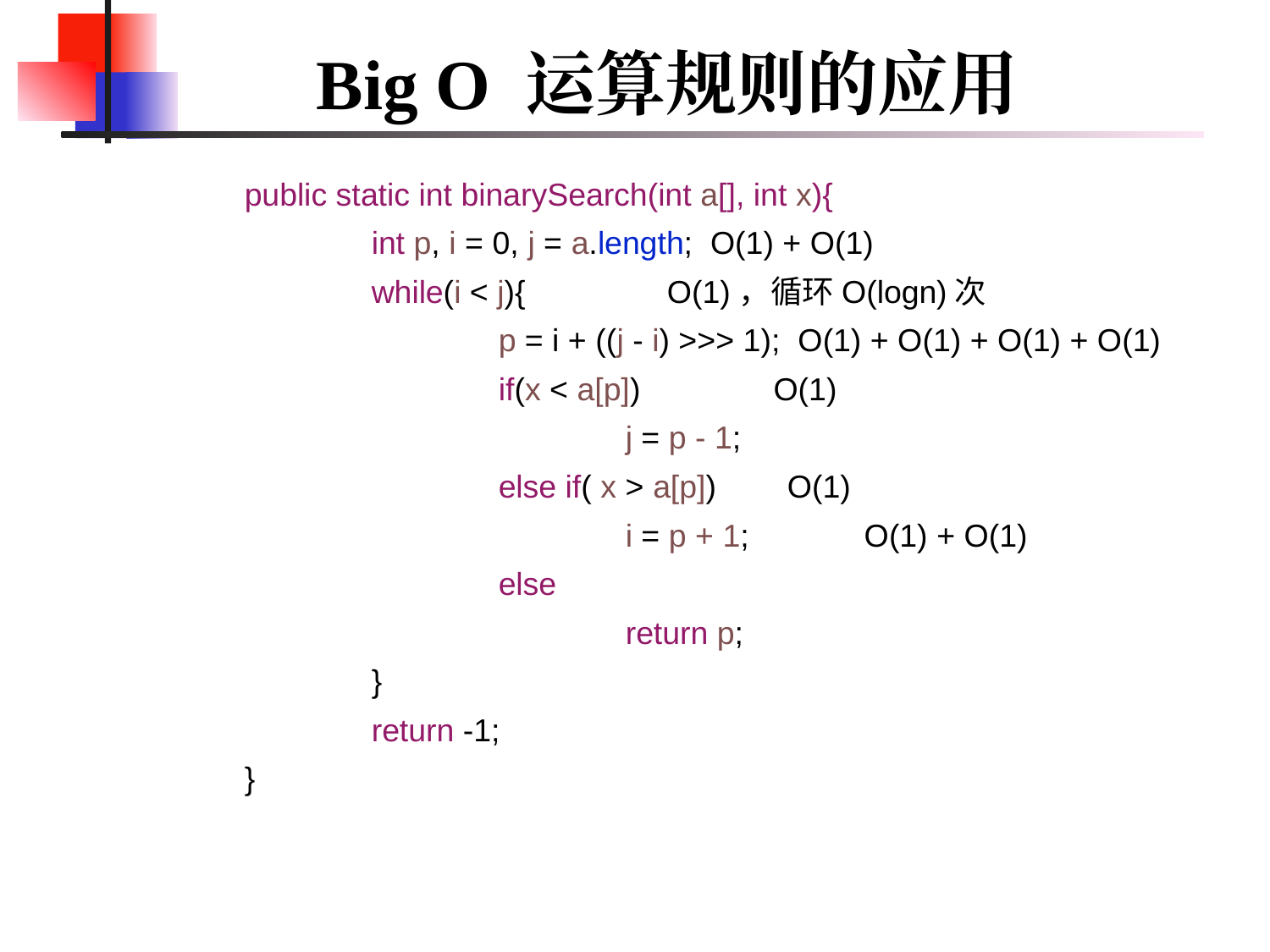

# Big O 运算规则的应用
	public static int binarySearch(int a[], int x){
		int p, i = 0, j = a.length;  O(1) + O(1)
		while(i < j){                O(1)，循环O(logn)次
			p = i + ((j - i) >>> 1);  O(1) + O(1) + O(1) + O(1)
			if(x < a[p])               O(1)
				j = p - 1;
			else if( x > a[p])        O(1)
				i = p + 1;             O(1) + O(1)
			else
				return p;
		}
		return -1;
	}